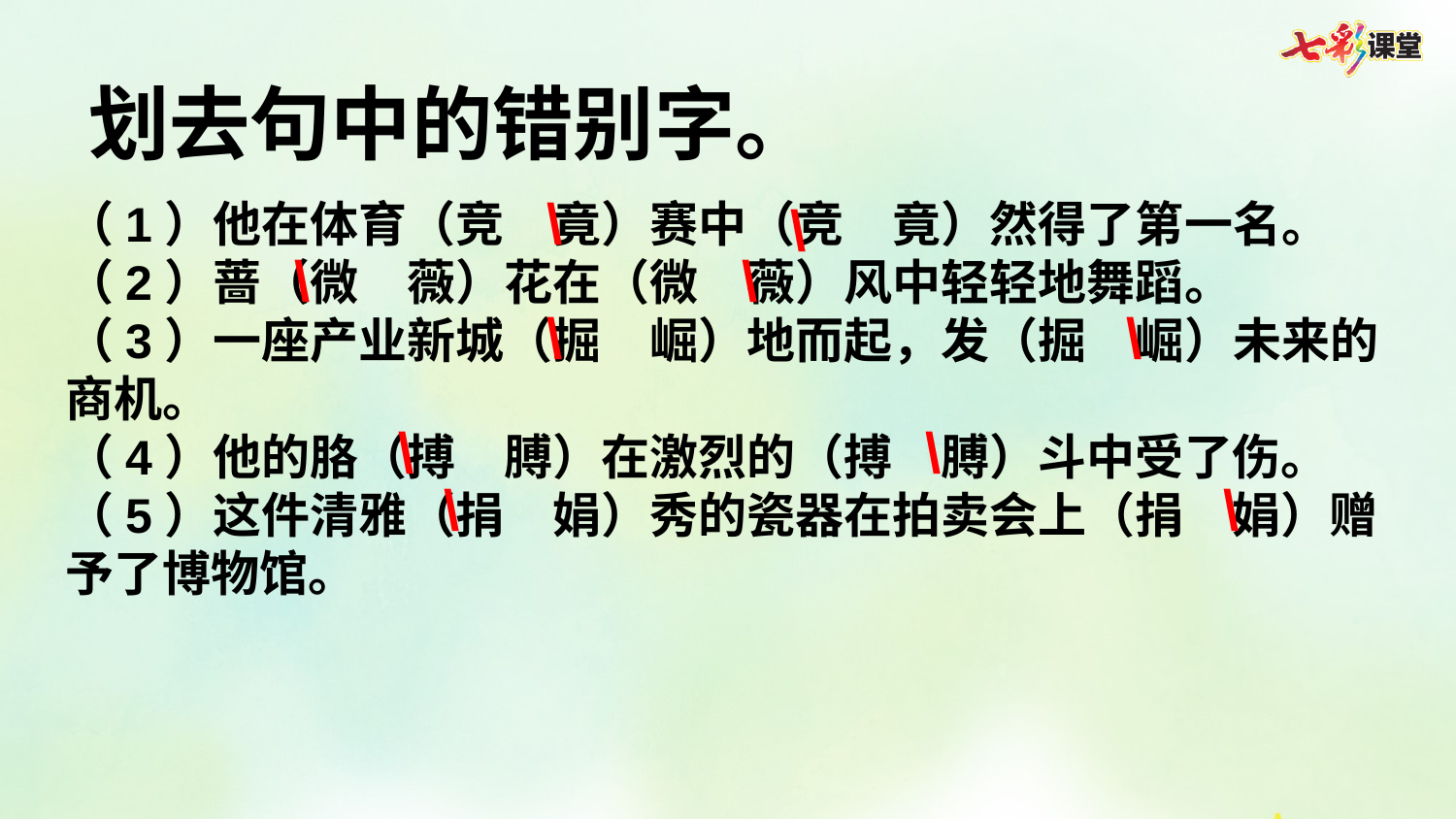

划去句中的错别字。
\
（1）他在体育（竞  竟）赛中（竞  竟）然得了第一名。
（2）蔷（微  薇）花在（微  薇）风中轻轻地舞蹈。
（3）一座产业新城（掘  崛）地而起，发（掘  崛）未来的商机。
（4）他的胳（搏  膊）在激烈的（搏  膊）斗中受了伤。
（5）这件清雅（捐  娟）秀的瓷器在拍卖会上（捐  娟）赠予了博物馆。
\

\
\
\
\
\
\
\
\